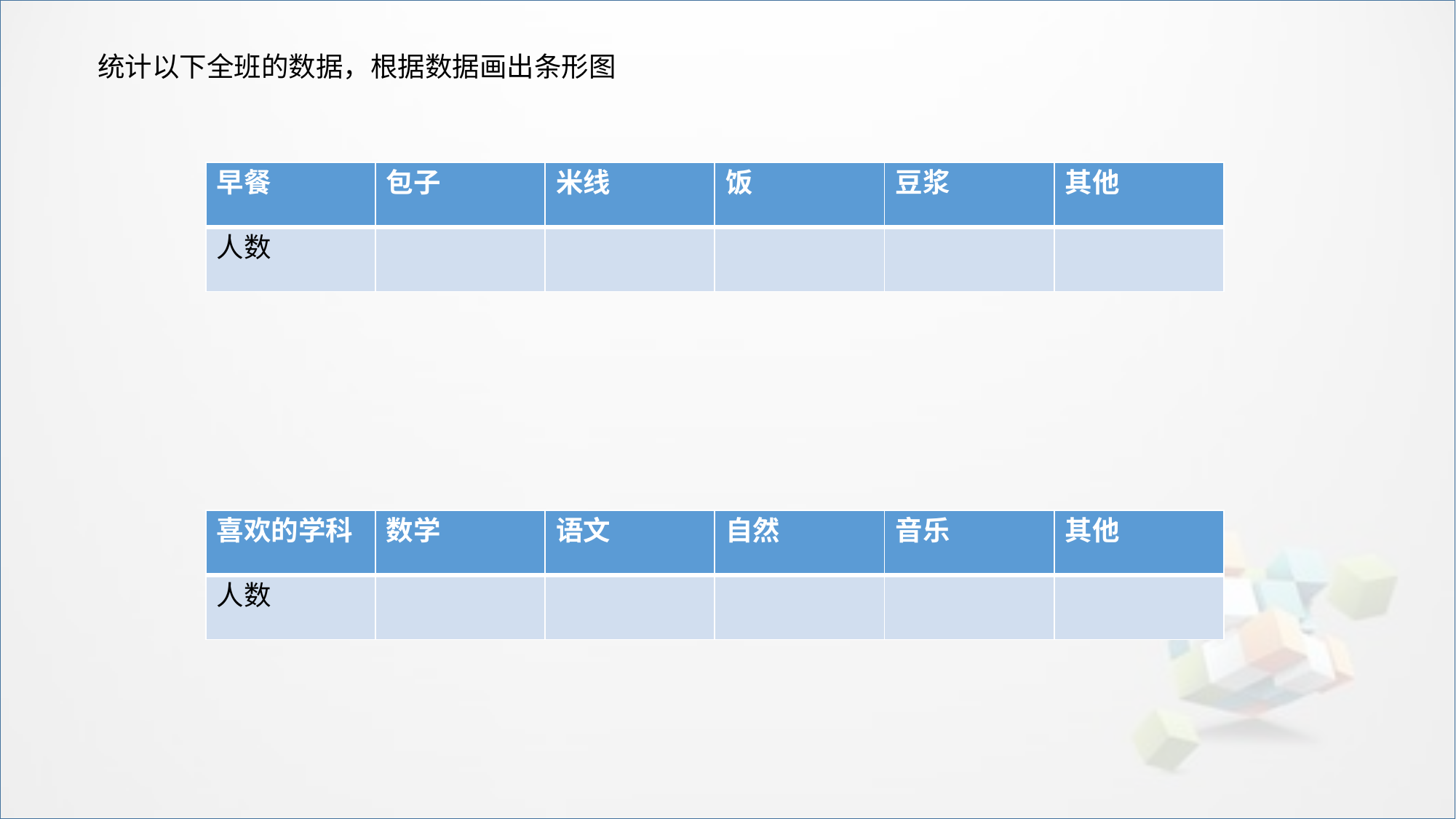

统计以下全班的数据，根据数据画出条形图
| 早餐 | 包子 | 米线 | 饭 | 豆浆 | 其他 |
| --- | --- | --- | --- | --- | --- |
| 人数 |  |  |  |  |  |
| 喜欢的学科 | 数学 | 语文 | 自然 | 音乐 | 其他 |
| --- | --- | --- | --- | --- | --- |
| 人数 |  |  |  |  |  |